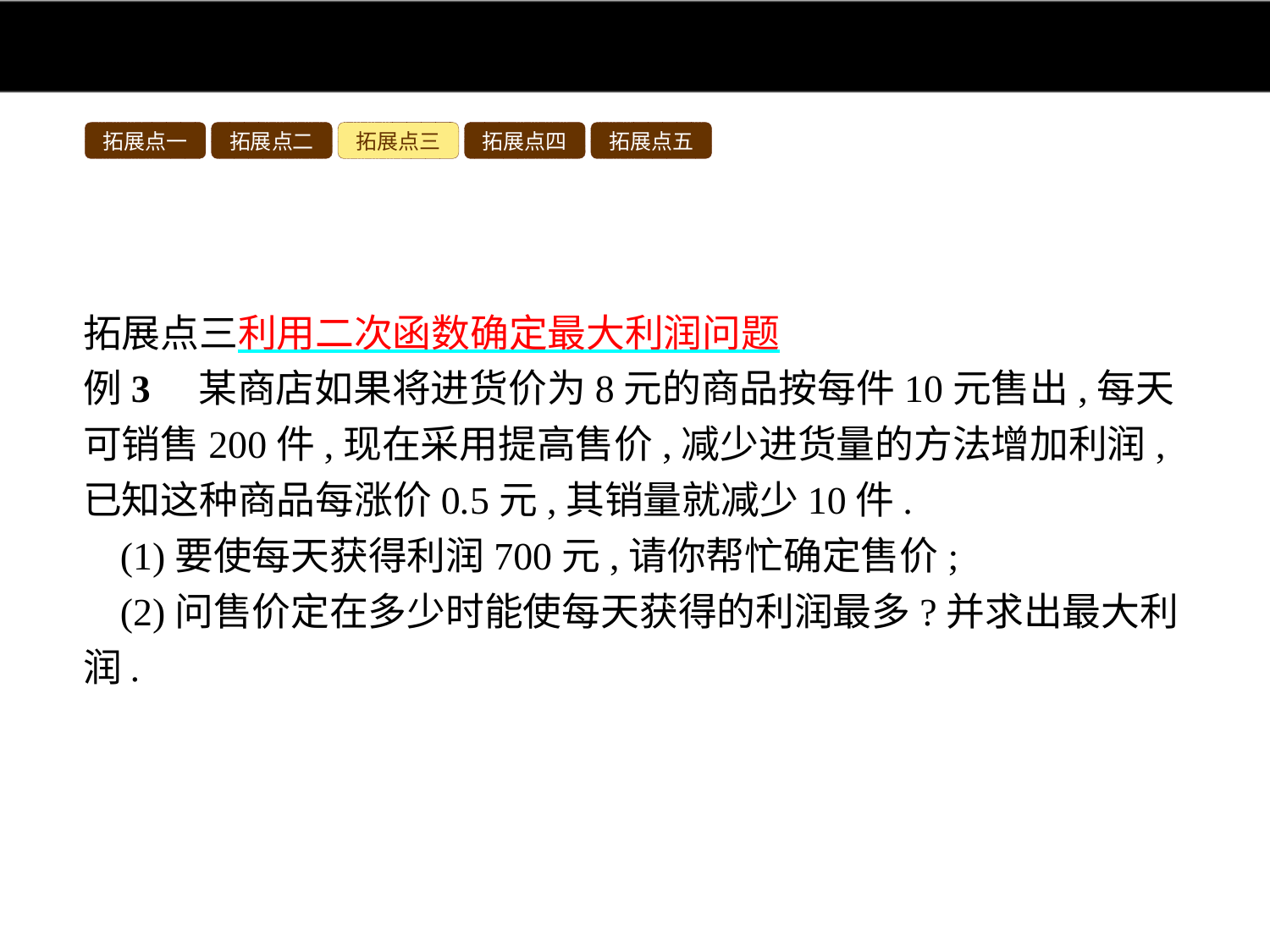

拓展点一
拓展点二
拓展点三
拓展点四
拓展点五
拓展点三利用二次函数确定最大利润问题
例3　某商店如果将进货价为8元的商品按每件10元售出,每天可销售200件,现在采用提高售价,减少进货量的方法增加利润,已知这种商品每涨价0.5元,其销量就减少10件.
(1)要使每天获得利润700元,请你帮忙确定售价;
(2)问售价定在多少时能使每天获得的利润最多?并求出最大利润.